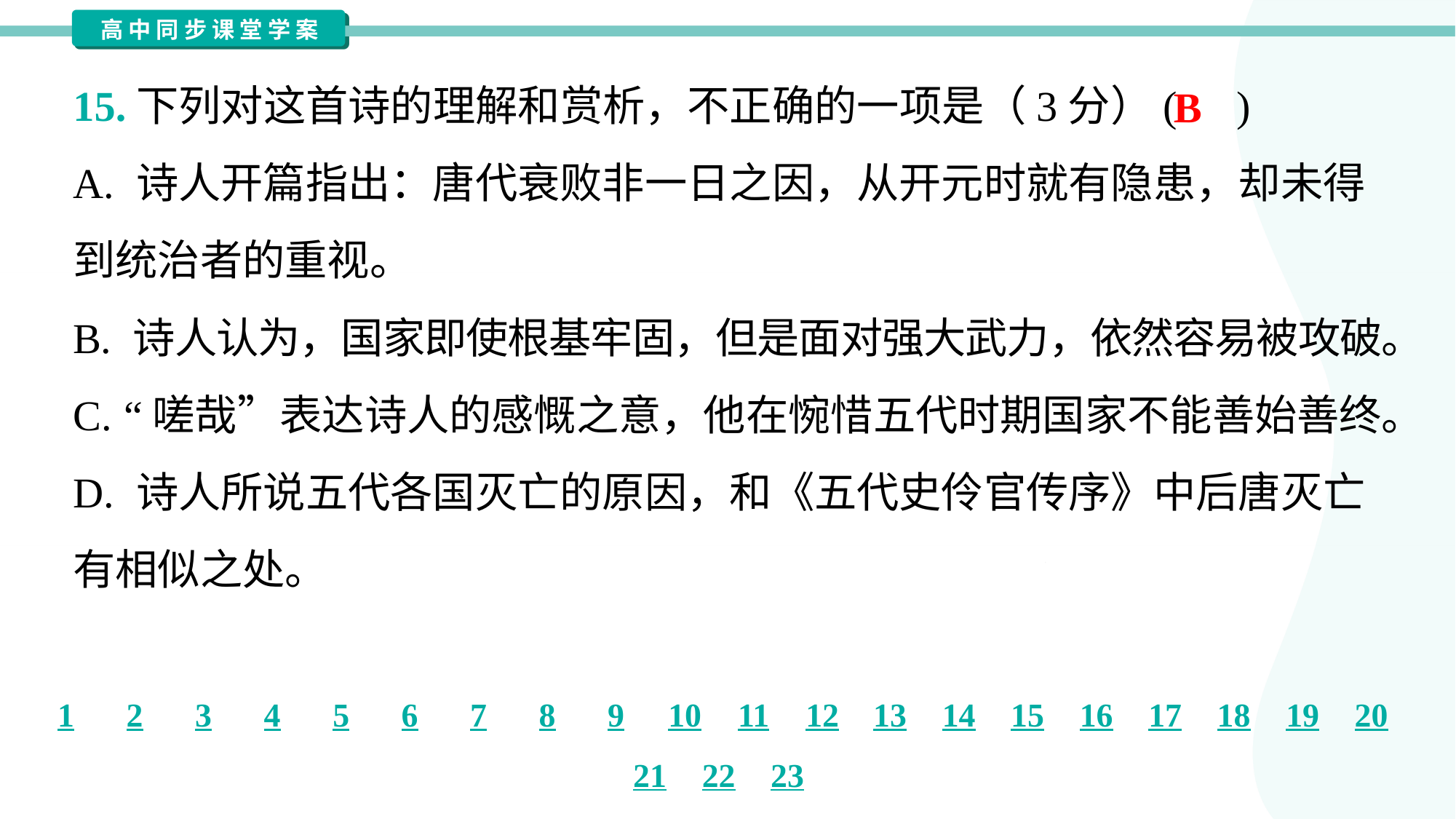

15.下列对这首诗的理解和赏析，不正确的一项是（3分）(     )
B
A. 诗人开篇指出：唐代衰败非一日之因，从开元时就有隐患，却未得
到统治者的重视。
B. 诗人认为，国家即使根基牢固，但是面对强大武力，依然容易被攻破。
C. “嗟哉”表达诗人的感慨之意，他在惋惜五代时期国家不能善始善终。
D. 诗人所说五代各国灭亡的原因，和《五代史伶官传序》中后唐灭亡
有相似之处。